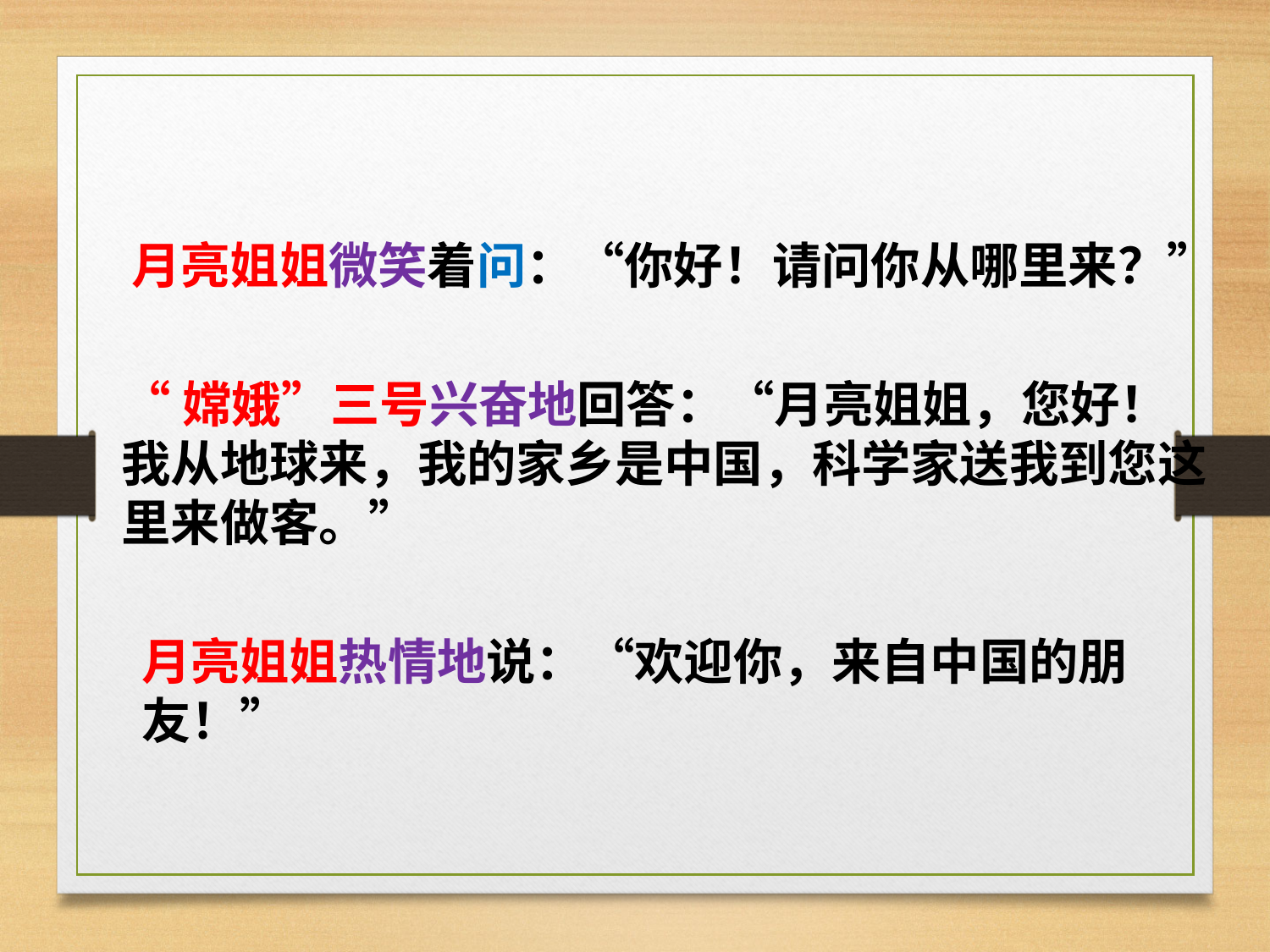

#
月亮姐姐微笑着问：“你好！请问你从哪里来？”

“嫦娥”三号兴奋地回答：“月亮姐姐，您好！我从地球来，我的家乡是中国，科学家送我到您这里来做客。”
月亮姐姐热情地说：“欢迎你，来自中国的朋友！”